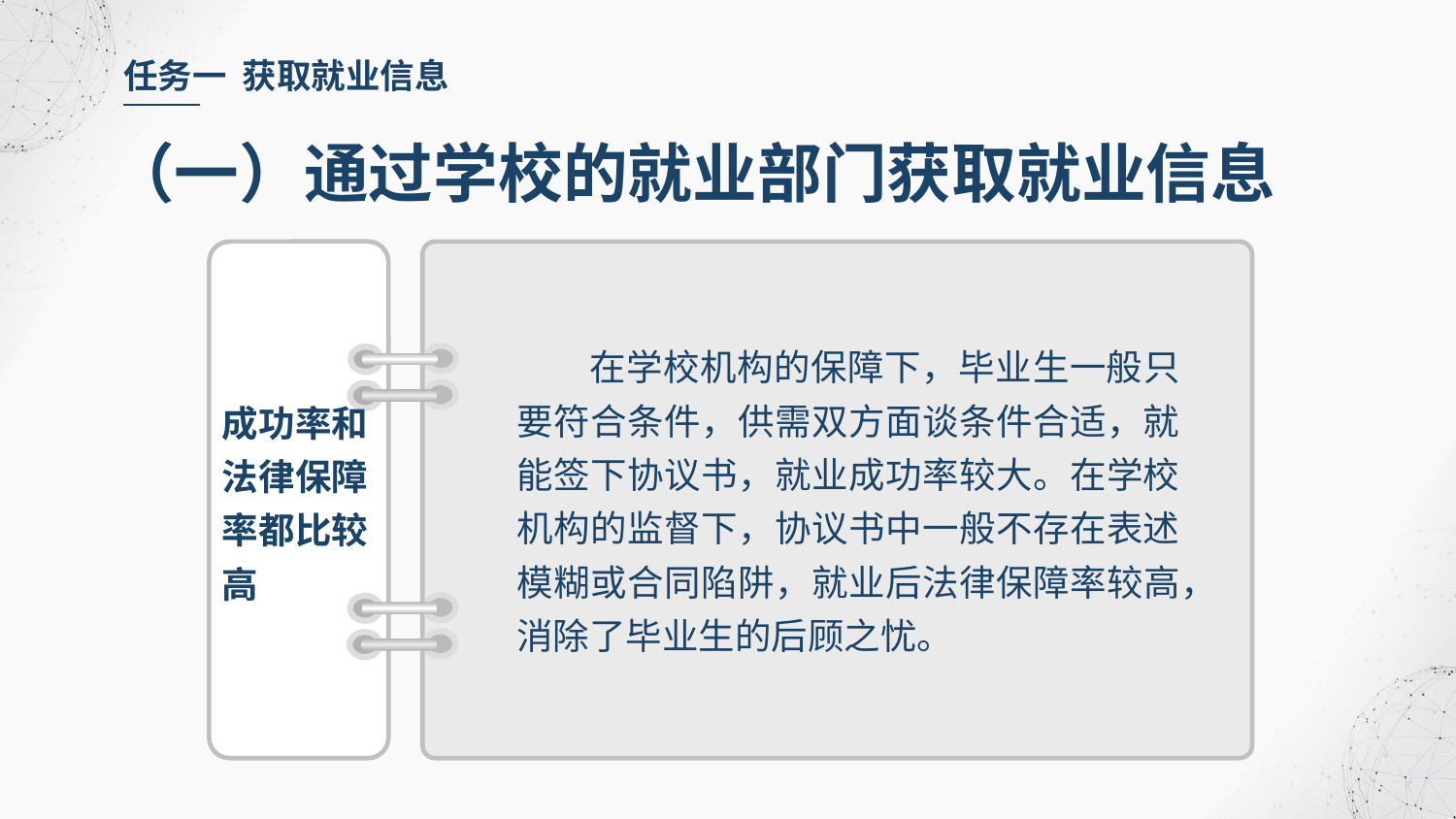

任务一  获取就业信息
（一）通过学校的就业部门获取就业信息

在学校机构的保障下，毕业生一般只要符合条件，供需双方面谈条件合适，就能签下协议书，就业成功率较大。在学校机构的监督下，协议书中一般不存在表述模糊或合同陷阱，就业后法律保障率较高，消除了毕业生的后顾之忧。
成功率和法律保障率都比较高